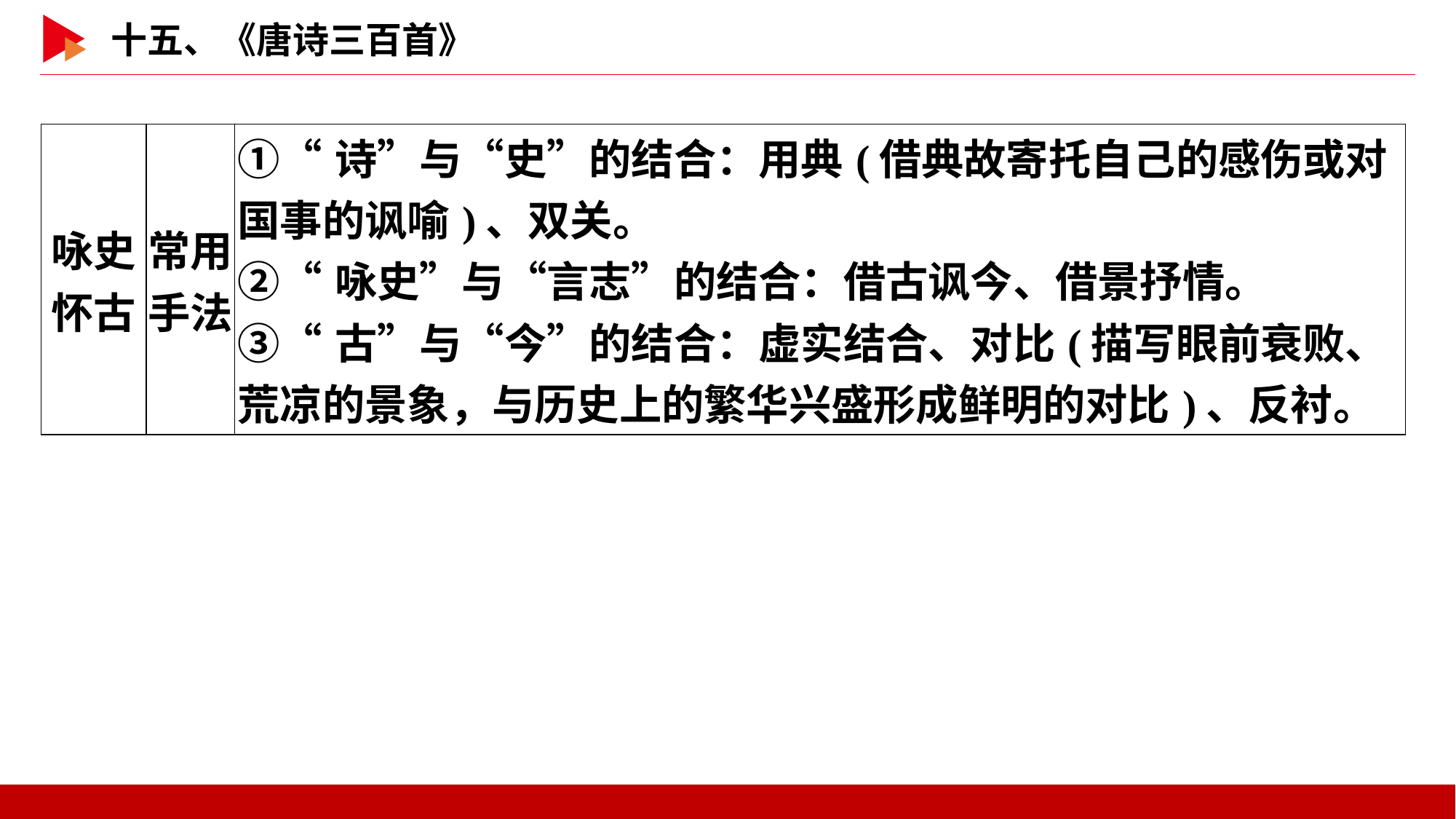

| 咏史 怀古 | 常用 手法 | ①“诗”与“史”的结合：用典(借典故寄托自己的感伤或对国事的讽喻)、双关。 ②“咏史”与“言志”的结合：借古讽今、借景抒情。 ③“古”与“今”的结合：虚实结合、对比(描写眼前衰败、荒凉的景象，与历史上的繁华兴盛形成鲜明的对比)、反衬。 |
| --- | --- | --- |